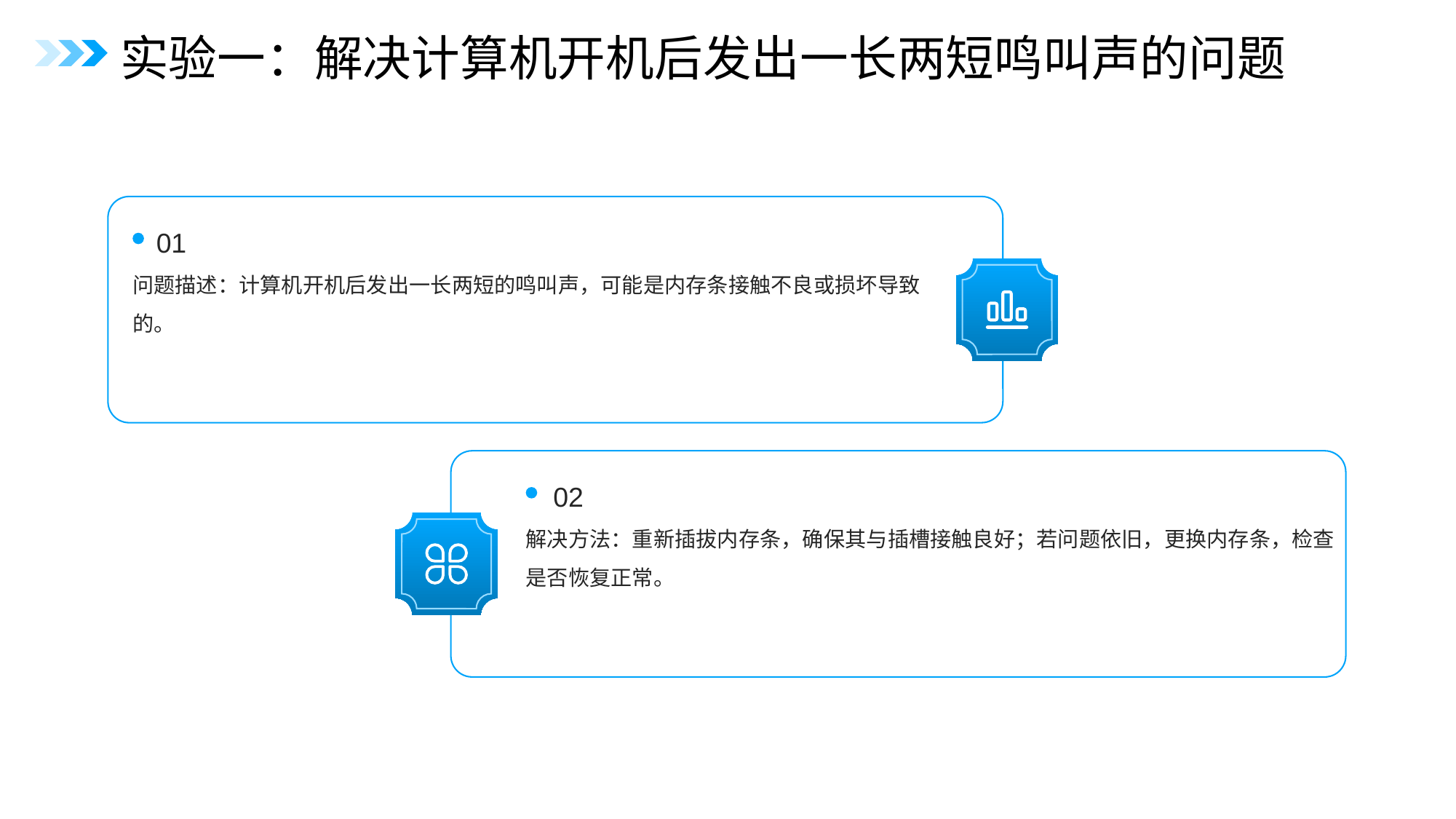

实验一：解决计算机开机后发出一长两短鸣叫声的问题

01

问题描述：计算机开机后发出一长两短的鸣叫声，可能是内存条接触不良或损坏导致的。

02

解决方法：重新插拔内存条，确保其与插槽接触良好；若问题依旧，更换内存条，检查是否恢复正常。